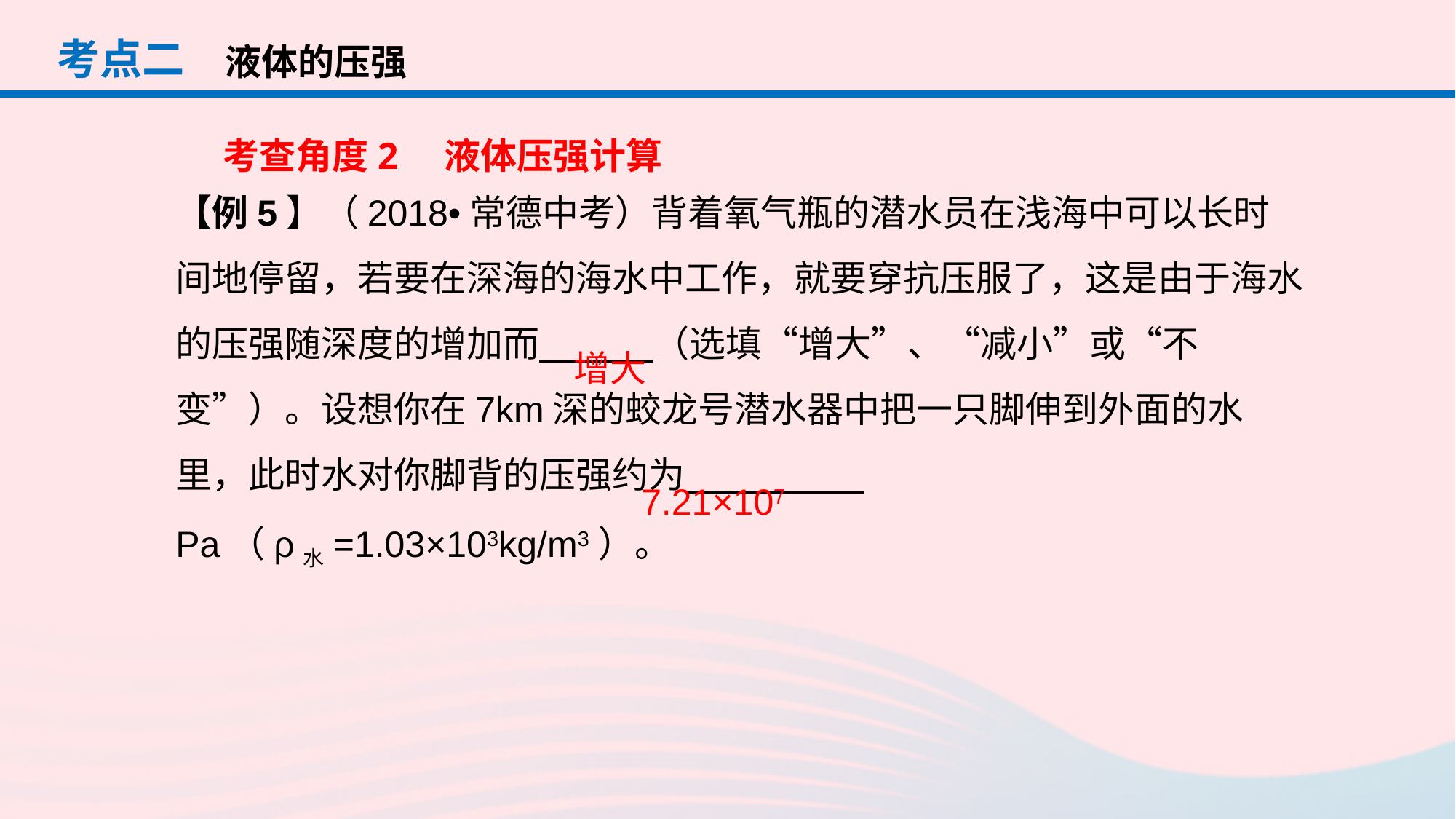

考点二
液体的压强
考查角度2　液体压强计算
【例5】（2018•常德中考）背着氧气瓶的潜水员在浅海中可以长时间地停留，若要在深海的海水中工作，就要穿抗压服了，这是由于海水的压强随深度的增加而　     　（选填“增大”、“减小”或“不变”）。设想你在7km深的蛟龙号潜水器中把一只脚伸到外面的水里，此时水对你脚背的压强约为　             　Pa（ρ水=1.03×103kg/m3）。

增大
7.21×107